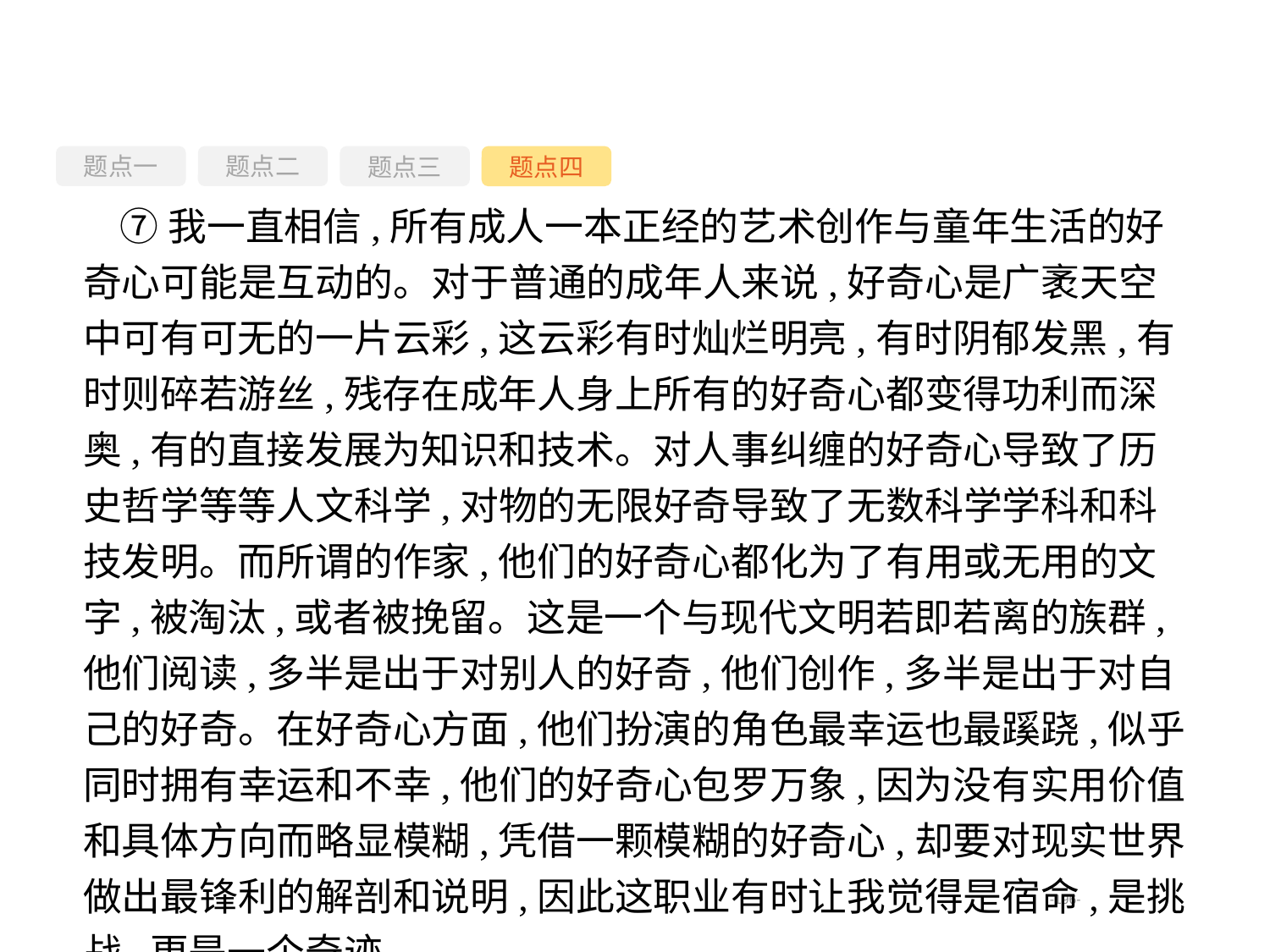

题点一
题点三
题点四
题点二
⑦我一直相信,所有成人一本正经的艺术创作与童年生活的好奇心可能是互动的。对于普通的成年人来说,好奇心是广袤天空中可有可无的一片云彩,这云彩有时灿烂明亮,有时阴郁发黑,有时则碎若游丝,残存在成年人身上所有的好奇心都变得功利而深奥,有的直接发展为知识和技术。对人事纠缠的好奇心导致了历史哲学等等人文科学,对物的无限好奇导致了无数科学学科和科技发明。而所谓的作家,他们的好奇心都化为了有用或无用的文字,被淘汰,或者被挽留。这是一个与现代文明若即若离的族群,他们阅读,多半是出于对别人的好奇,他们创作,多半是出于对自己的好奇。在好奇心方面,他们扮演的角色最幸运也最蹊跷,似乎同时拥有幸运和不幸,他们的好奇心包罗万象,因为没有实用价值和具体方向而略显模糊,凭借一颗模糊的好奇心,却要对现实世界做出最锋利的解剖和说明,因此这职业有时让我觉得是宿命,是挑战,更是一个奇迹。
-196-